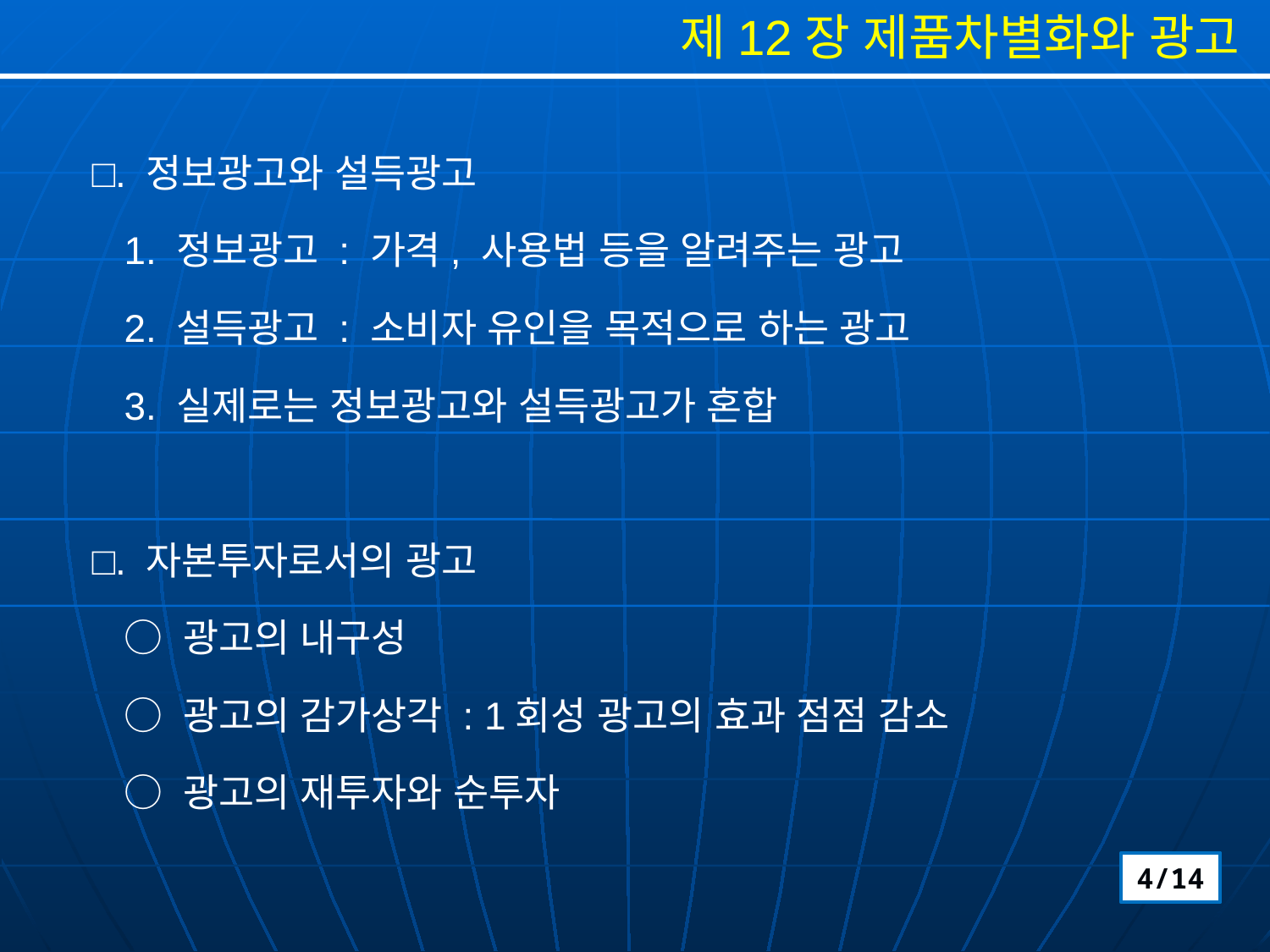

□. 정보광고와 설득광고
   1. 정보광고 : 가격, 사용법 등을 알려주는 광고
   2. 설득광고 : 소비자 유인을 목적으로 하는 광고
   3. 실제로는 정보광고와 설득광고가 혼합

□. 자본투자로서의 광고
   ○ 광고의 내구성
   ○ 광고의 감가상각 : 1회성 광고의 효과 점점 감소
   ○ 광고의 재투자와 순투자
4/14